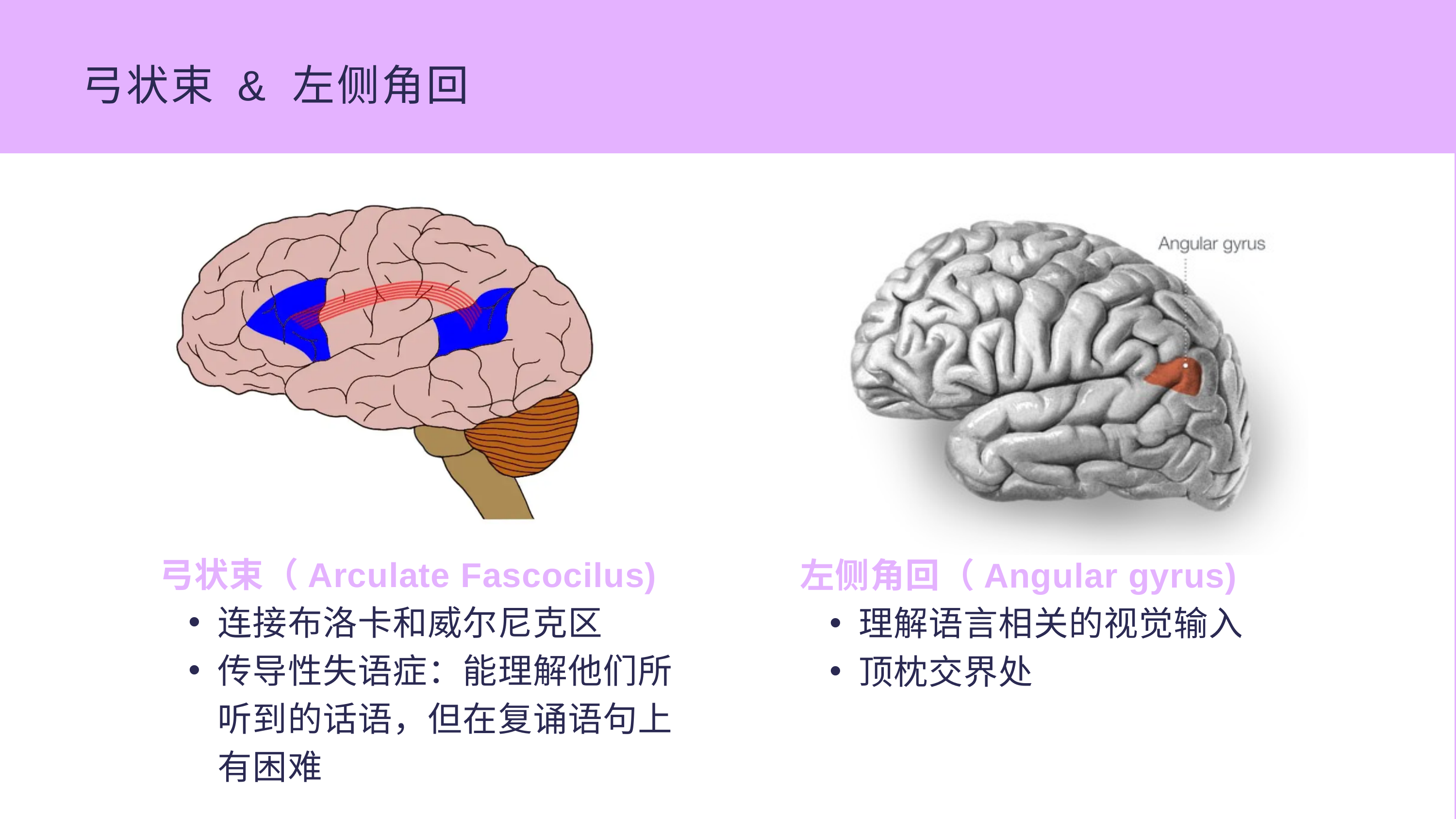

弓状束 & 左侧角回

弓状束（Arculate Fascocilus)
连接布洛卡和威尔尼克区
传导性失语症：能理解他们所听到的话语，但在复诵语句上有困难
左侧角回（Angular gyrus)
理解语言相关的视觉输入
顶枕交界处